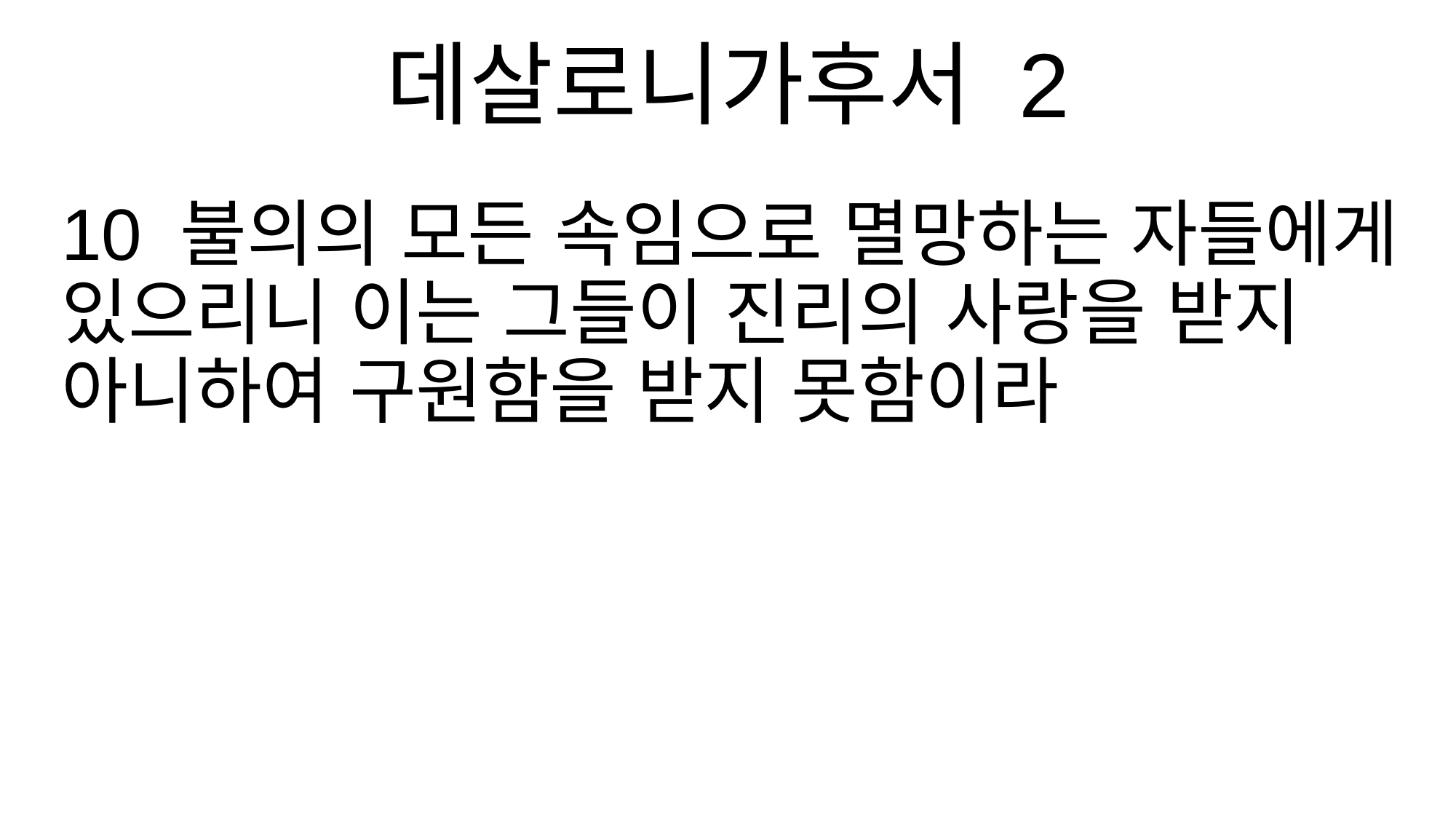

데살로니가후서 2
10 불의의 모든 속임으로 멸망하는 자들에게 있으리니 이는 그들이 진리의 사랑을 받지 아니하여 구원함을 받지 못함이라